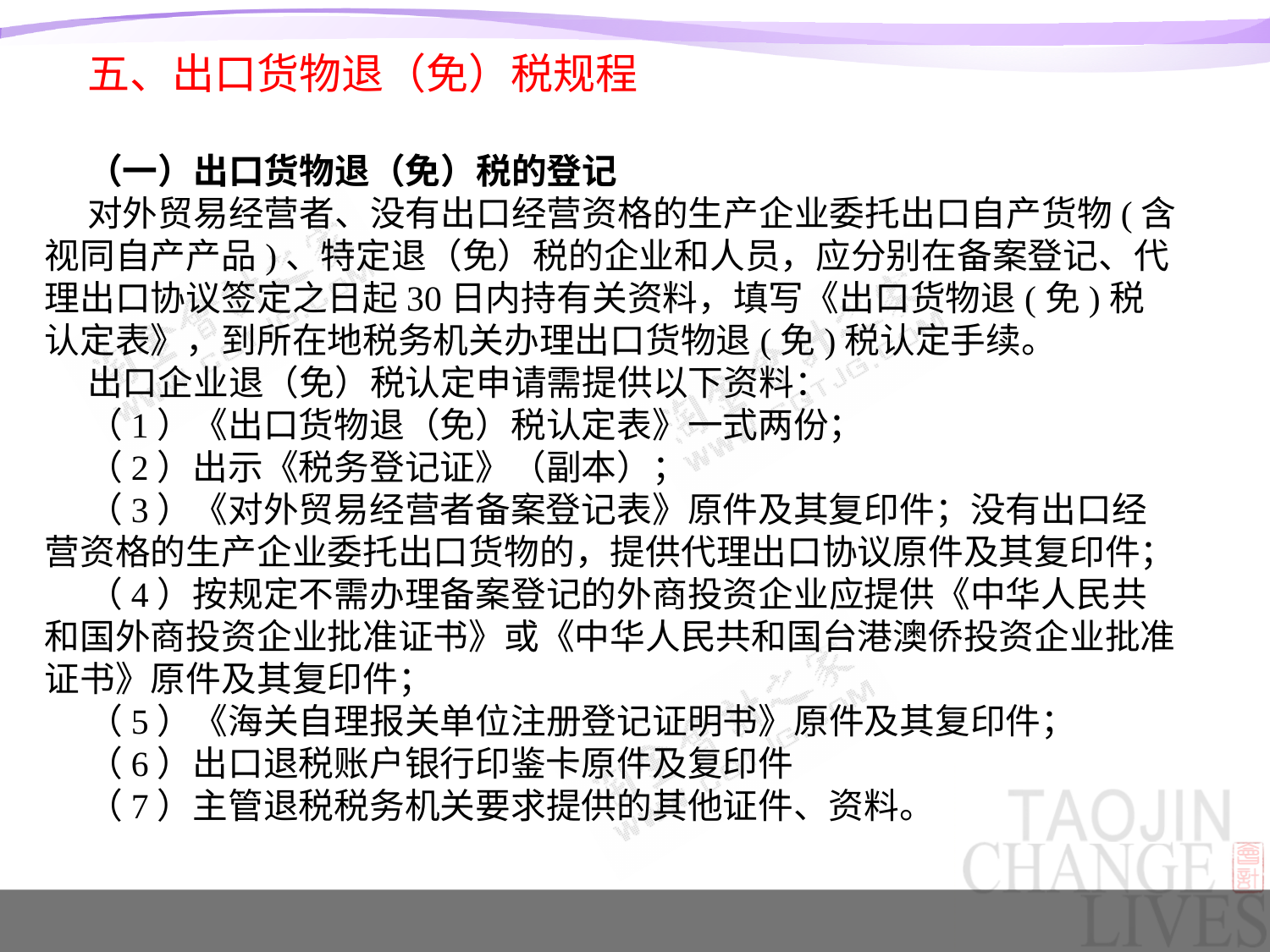

五、出口货物退（免）税规程

（一）出口货物退（免）税的登记
对外贸易经营者、没有出口经营资格的生产企业委托出口自产货物(含视同自产产品)、特定退（免）税的企业和人员，应分别在备案登记、代理出口协议签定之日起30日内持有关资料，填写《出口货物退(免)税认定表》，到所在地税务机关办理出口货物退(免)税认定手续。
出口企业退（免）税认定申请需提供以下资料：
（1）《出口货物退（免）税认定表》一式两份；
（2）出示《税务登记证》（副本）；
（3）《对外贸易经营者备案登记表》原件及其复印件；没有出口经营资格的生产企业委托出口货物的，提供代理出口协议原件及其复印件；
（4）按规定不需办理备案登记的外商投资企业应提供《中华人民共和国外商投资企业批准证书》或《中华人民共和国台港澳侨投资企业批准证书》原件及其复印件；
（5）《海关自理报关单位注册登记证明书》原件及其复印件；
（6）出口退税账户银行印鉴卡原件及复印件
（7）主管退税税务机关要求提供的其他证件、资料。